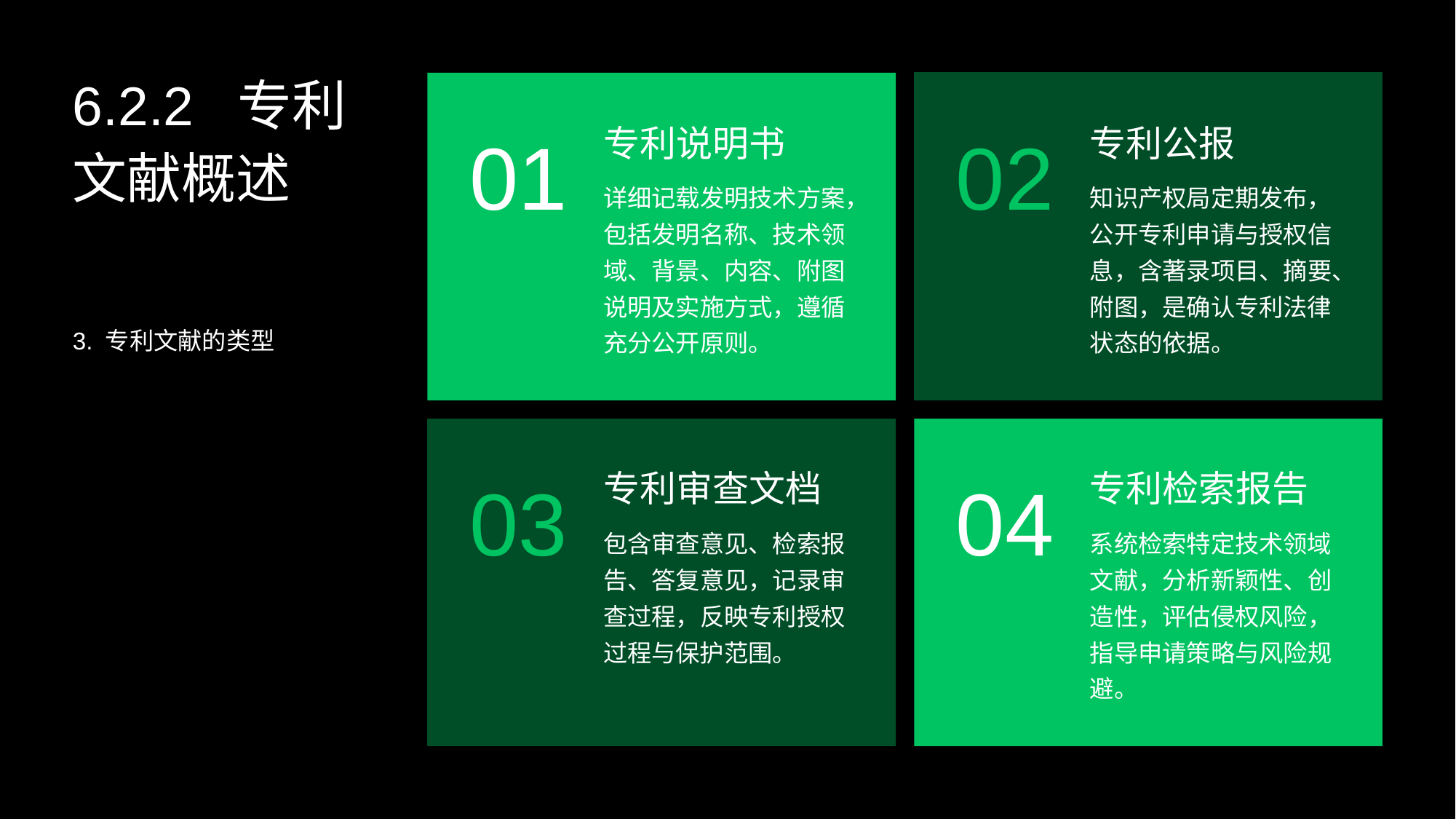

6.2.2  专利文献概述

专利说明书
专利公报
01
02
详细记载发明技术方案，包括发明名称、技术领域、背景、内容、附图说明及实施方式，遵循充分公开原则。
知识产权局定期发布，公开专利申请与授权信息，含著录项目、摘要、附图，是确认专利法律状态的依据。
3. 专利文献的类型

专利审查文档
专利检索报告
03
04
包含审查意见、检索报告、答复意见，记录审查过程，反映专利授权过程与保护范围。
系统检索特定技术领域文献，分析新颖性、创造性，评估侵权风险，指导申请策略与风险规避。